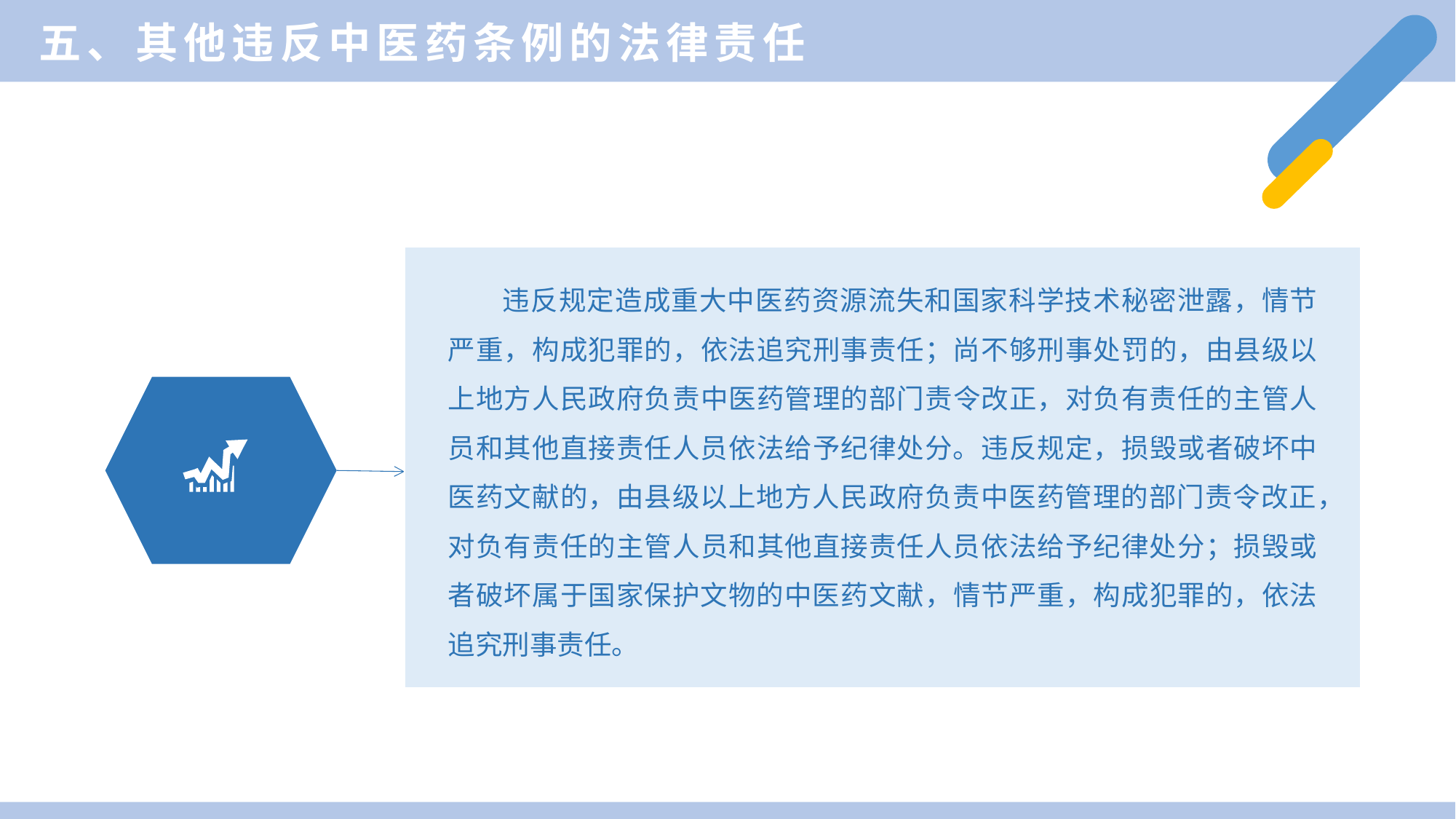

五、其他违反中医药条例的法律责任

违反规定造成重大中医药资源流失和国家科学技术秘密泄露，情节严重，构成犯罪的，依法追究刑事责任；尚不够刑事处罚的，由县级以上地方人民政府负责中医药管理的部门责令改正，对负有责任的主管人员和其他直接责任人员依法给予纪律处分。违反规定，损毁或者破坏中医药文献的，由县级以上地方人民政府负责中医药管理的部门责令改正，对负有责任的主管人员和其他直接责任人员依法给予纪律处分；损毁或者破坏属于国家保护文物的中医药文献，情节严重，构成犯罪的，依法追究刑事责任。